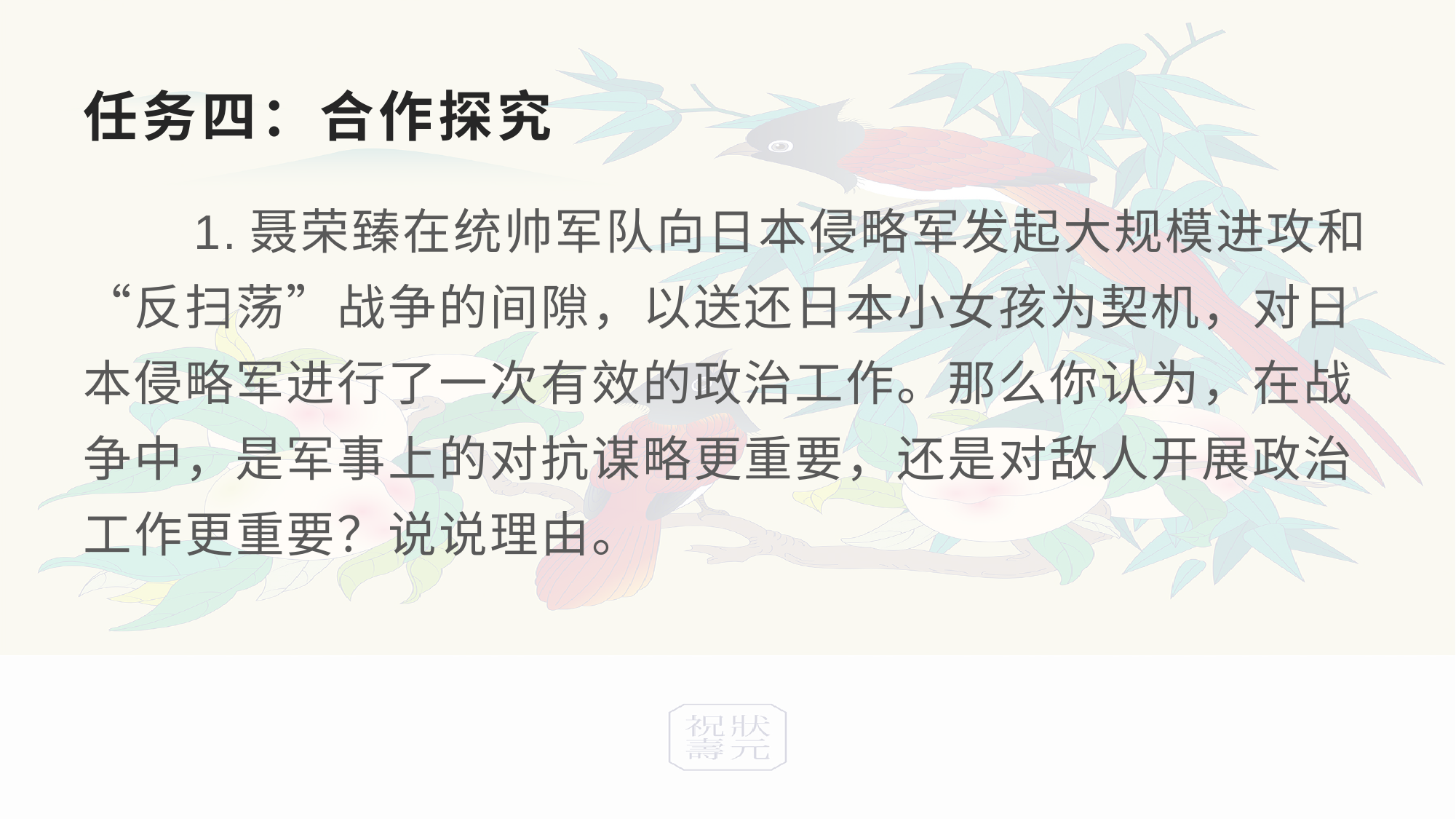

# 任务四：合作探究
       1.聂荣臻在统帅军队向日本侵略军发起大规模进攻和“反扫荡”战争的间隙，以送还日本小女孩为契机，对日本侵略军进行了一次有效的政治工作。那么你认为，在战争中，是军事上的对抗谋略更重要，还是对敌人开展政治工作更重要？说说理由。